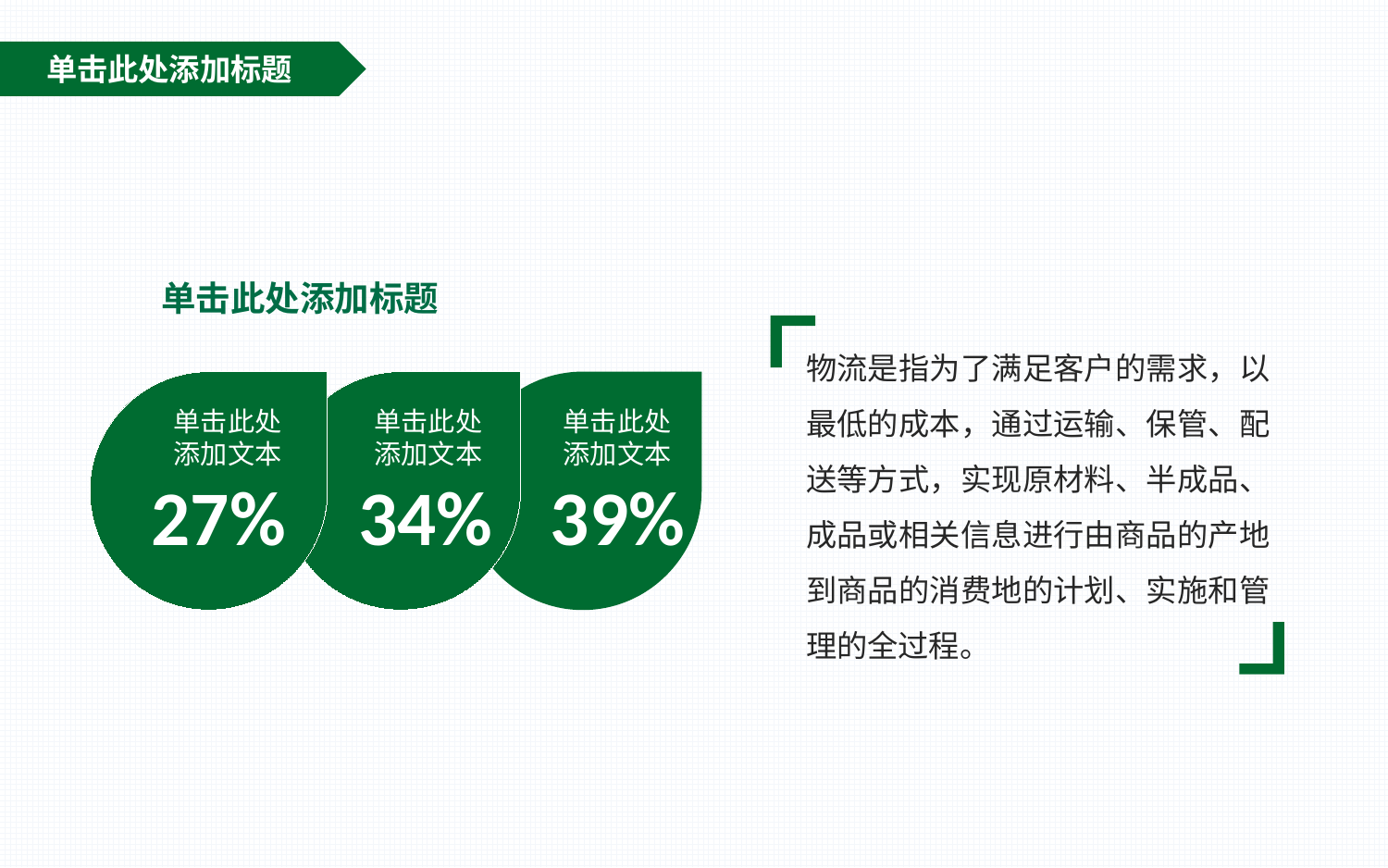

单击此处添加标题
单击此处添加标题

物流是指为了满足客户的需求，以最低的成本，通过运输、保管、配送等方式，实现原材料、半成品、成品或相关信息进行由商品的产地到商品的消费地的计划、实施和管理的全过程。

单击此处添加文本
27%

单击此处添加文本
34%

单击此处添加文本
39%